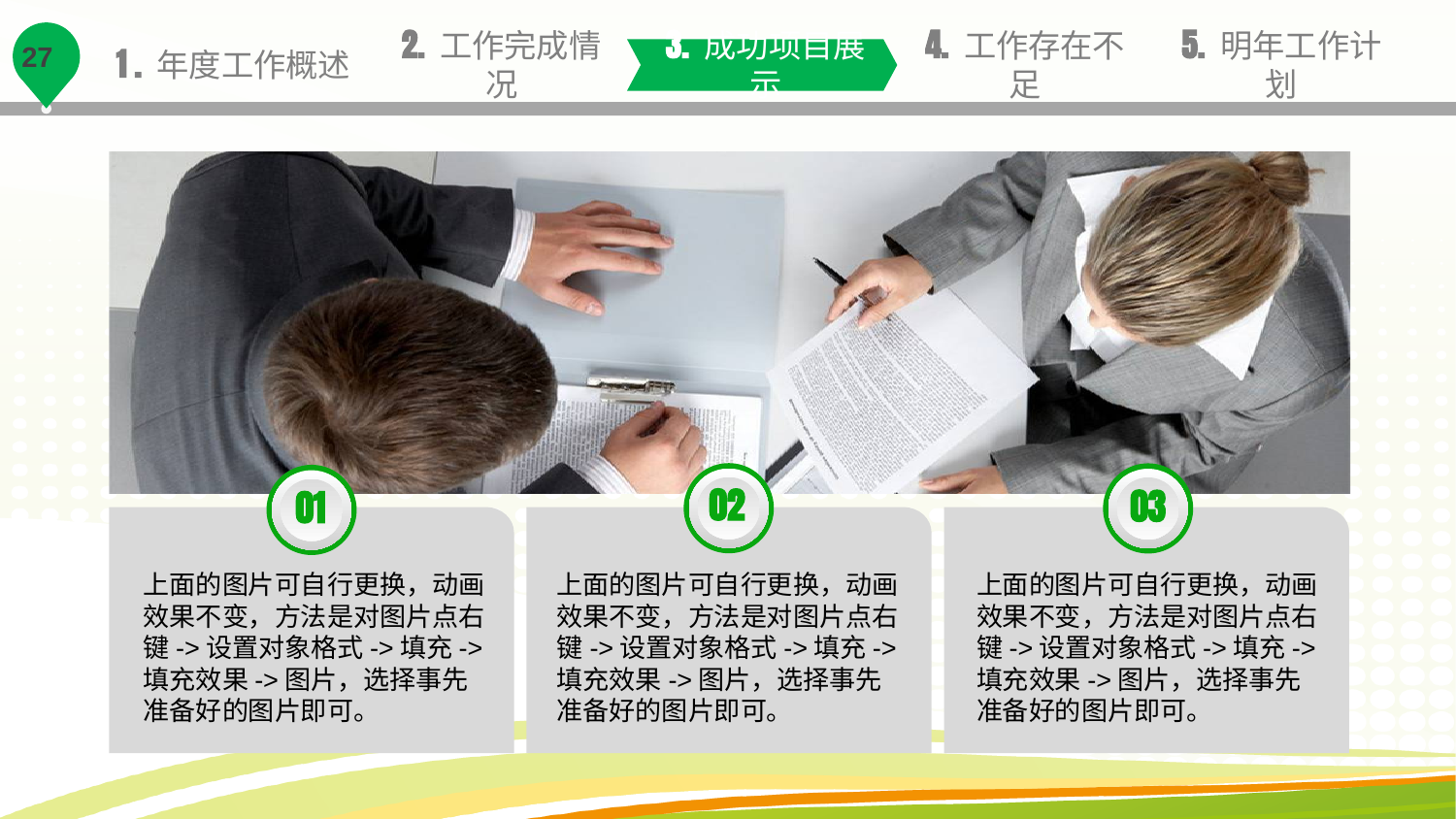

1 . 年度工作概述
2. 工作完成情况
3. 成功项目展示
4. 工作存在不足
5. 明年工作计划

02

03

01

上面的图片可自行更换，动画效果不变，方法是对图片点右键->设置对象格式->填充->填充效果->图片，选择事先准备好的图片即可。
上面的图片可自行更换，动画效果不变，方法是对图片点右键->设置对象格式->填充->填充效果->图片，选择事先准备好的图片即可。
上面的图片可自行更换，动画效果不变，方法是对图片点右键->设置对象格式->填充->填充效果->图片，选择事先准备好的图片即可。